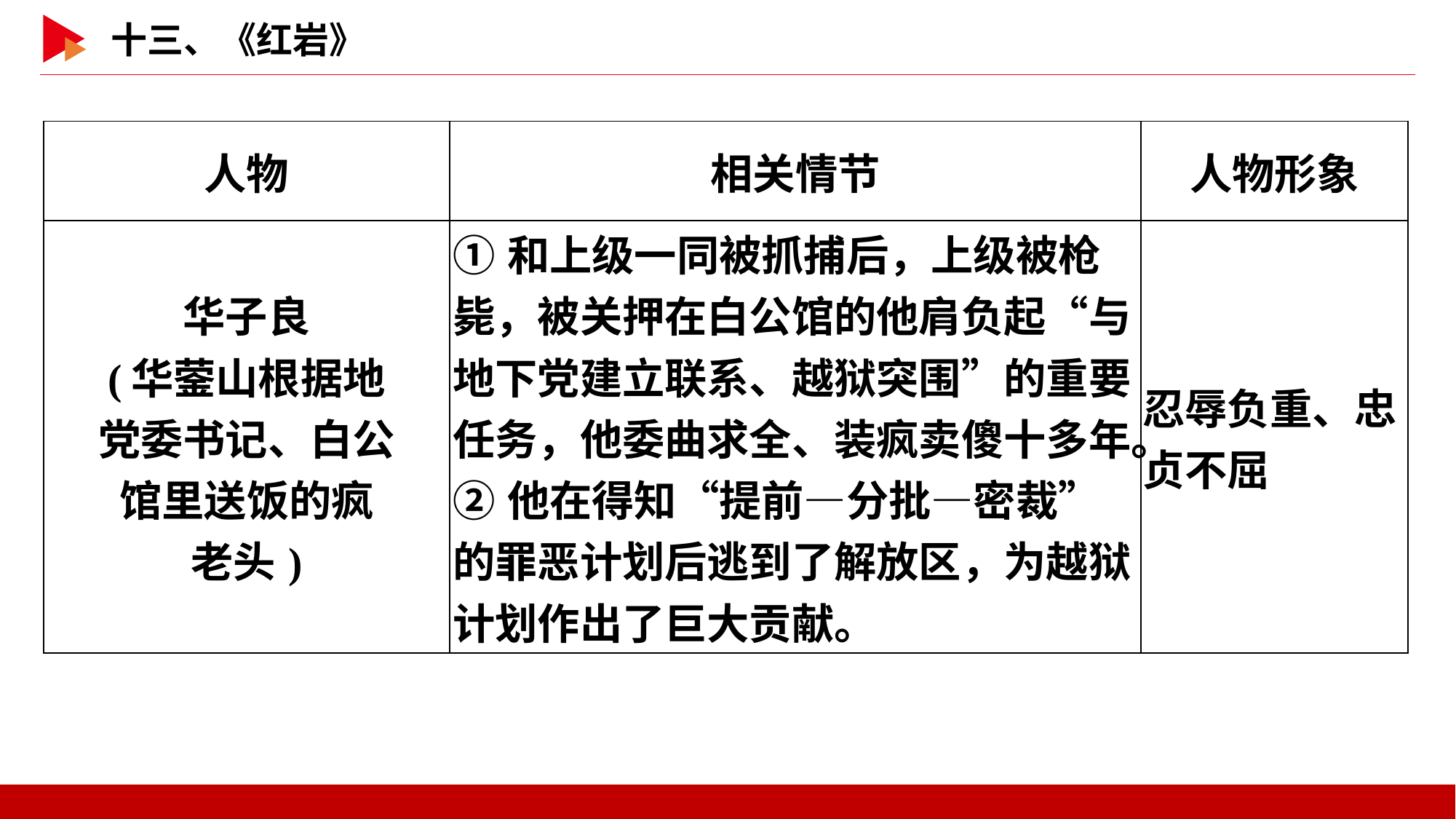

| 人物 | 相关情节 | 人物形象 |
| --- | --- | --- |
| 华子良 (华蓥山根据地 党委书记、白公 馆里送饭的疯 老头) | ①和上级一同被抓捕后，上级被枪毙，被关押在白公馆的他肩负起“与地下党建立联系、越狱突围”的重要任务，他委曲求全、装疯卖傻十多年。 ②他在得知“提前—分批—密裁”的罪恶计划后逃到了解放区，为越狱计划作出了巨大贡献。 | 忍辱负重、忠贞不屈 |